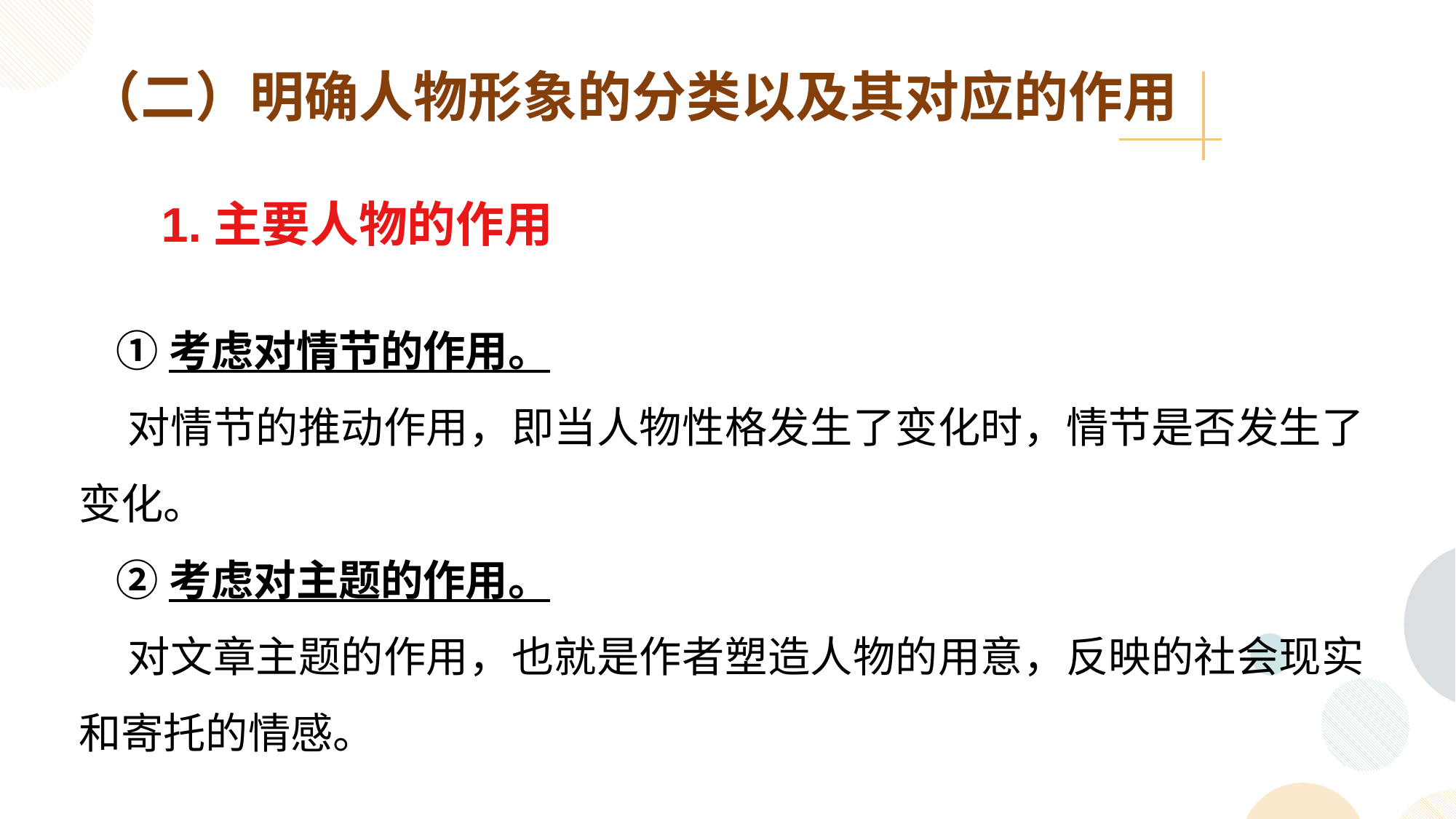

（二）明确人物形象的分类以及其对应的作用
1.主要人物的作用
    ①考虑对情节的作用。
    对情节的推动作用，即当人物性格发生了变化时，情节是否发生了变化。
    ②考虑对主题的作用。
    对文章主题的作用，也就是作者塑造人物的用意，反映的社会现实和寄托的情感。